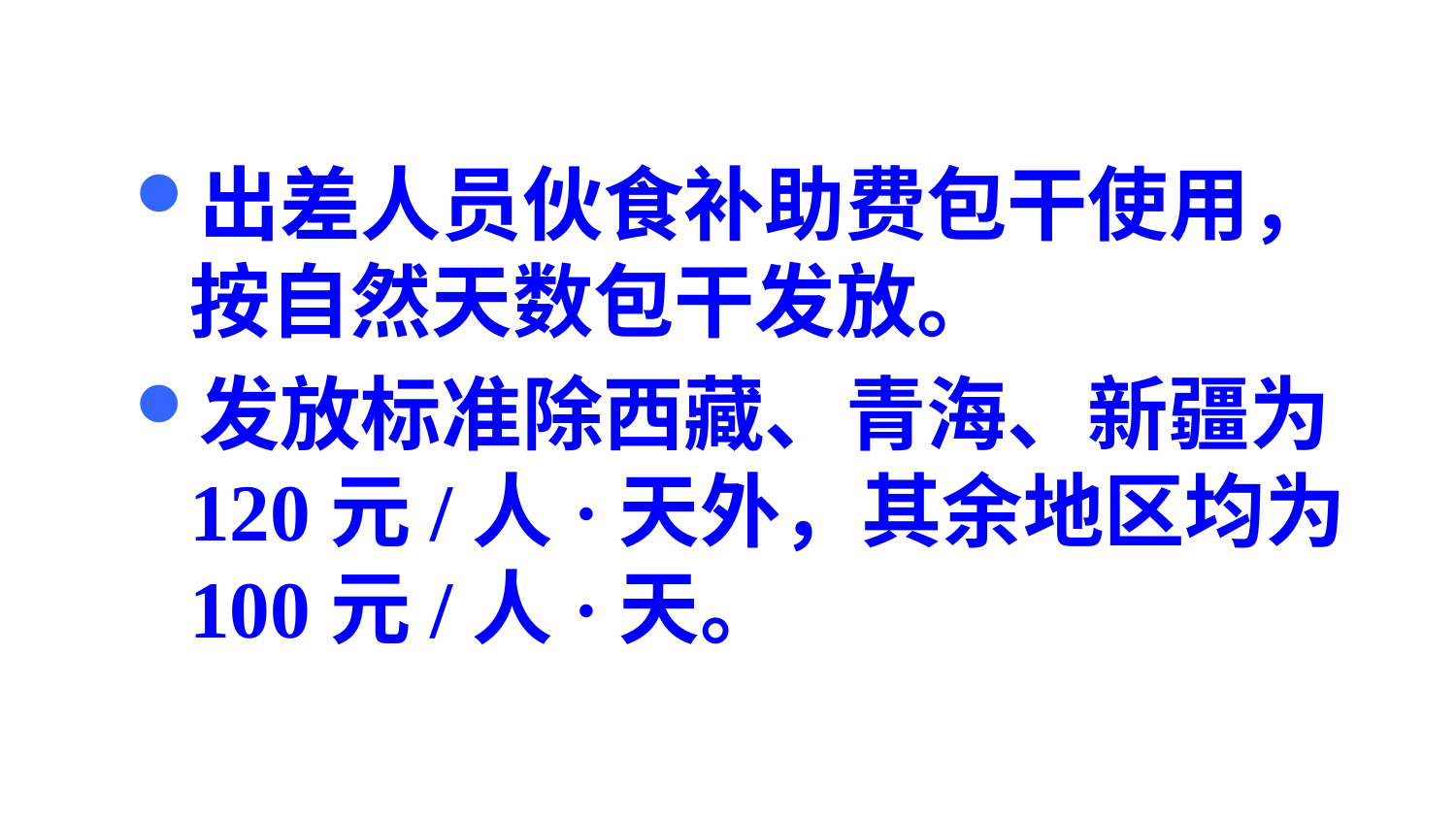

出差人员伙食补助费包干使用，按自然天数包干发放。
发放标准除西藏、青海、新疆为120元/人·天外，其余地区均为100元/人·天。